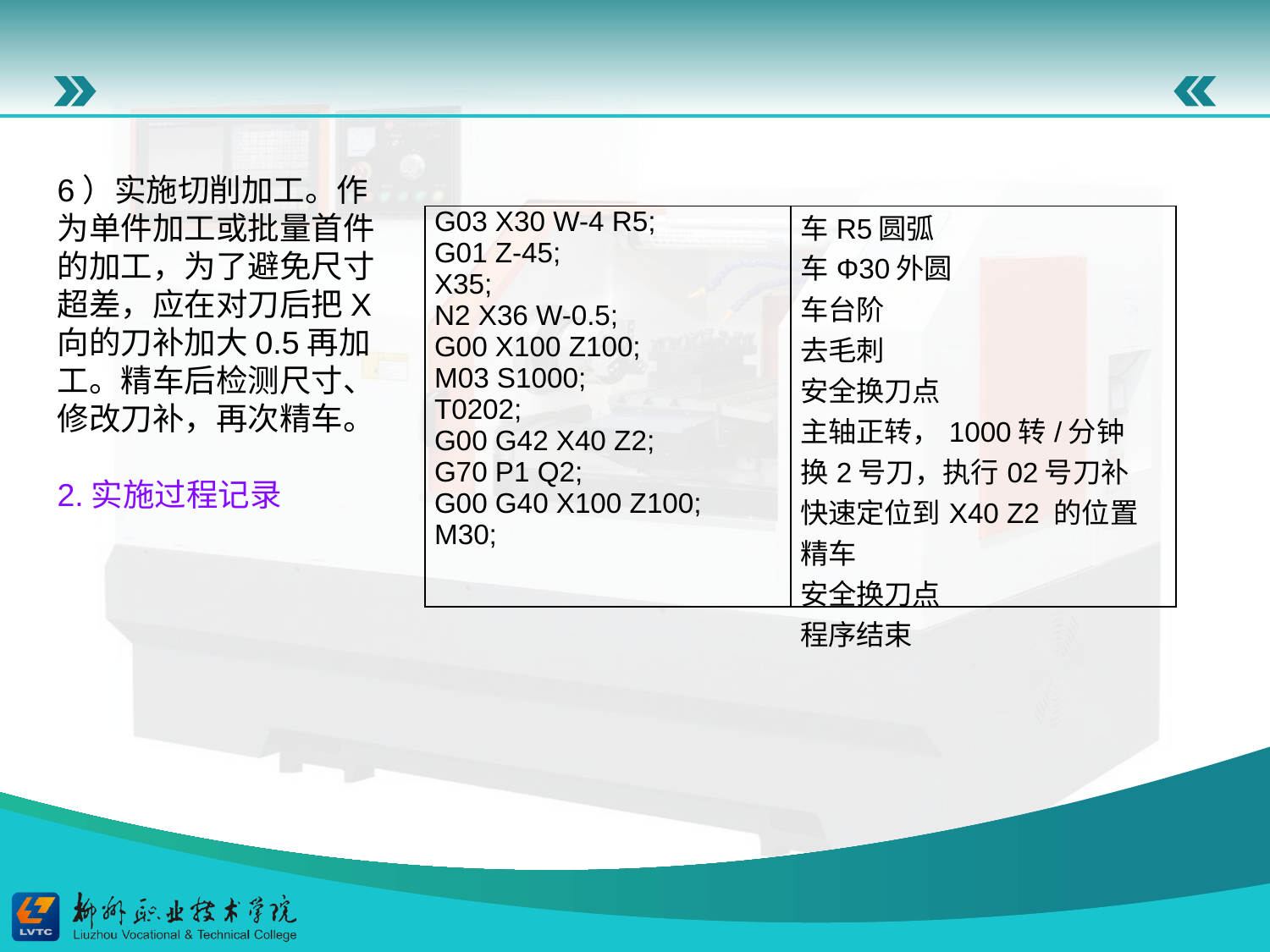

6）实施切削加工。作为单件加工或批量首件的加工，为了避免尺寸超差，应在对刀后把X向的刀补加大0.5再加工。精车后检测尺寸、修改刀补，再次精车。

2.实施过程记录

| G03 X30 W-4 R5; G01 Z-45; X35; N2 X36 W-0.5; G00 X100 Z100; M03 S1000; T0202; G00 G42 X40 Z2; G70 P1 Q2; G00 G40 X100 Z100; M30; | 车R5圆弧 车Φ30外圆 车台阶 去毛刺 安全换刀点 主轴正转，1000转/分钟 换2号刀，执行02号刀补 快速定位到X40 Z2 的位置 精车 安全换刀点 程序结束 |
| --- | --- |